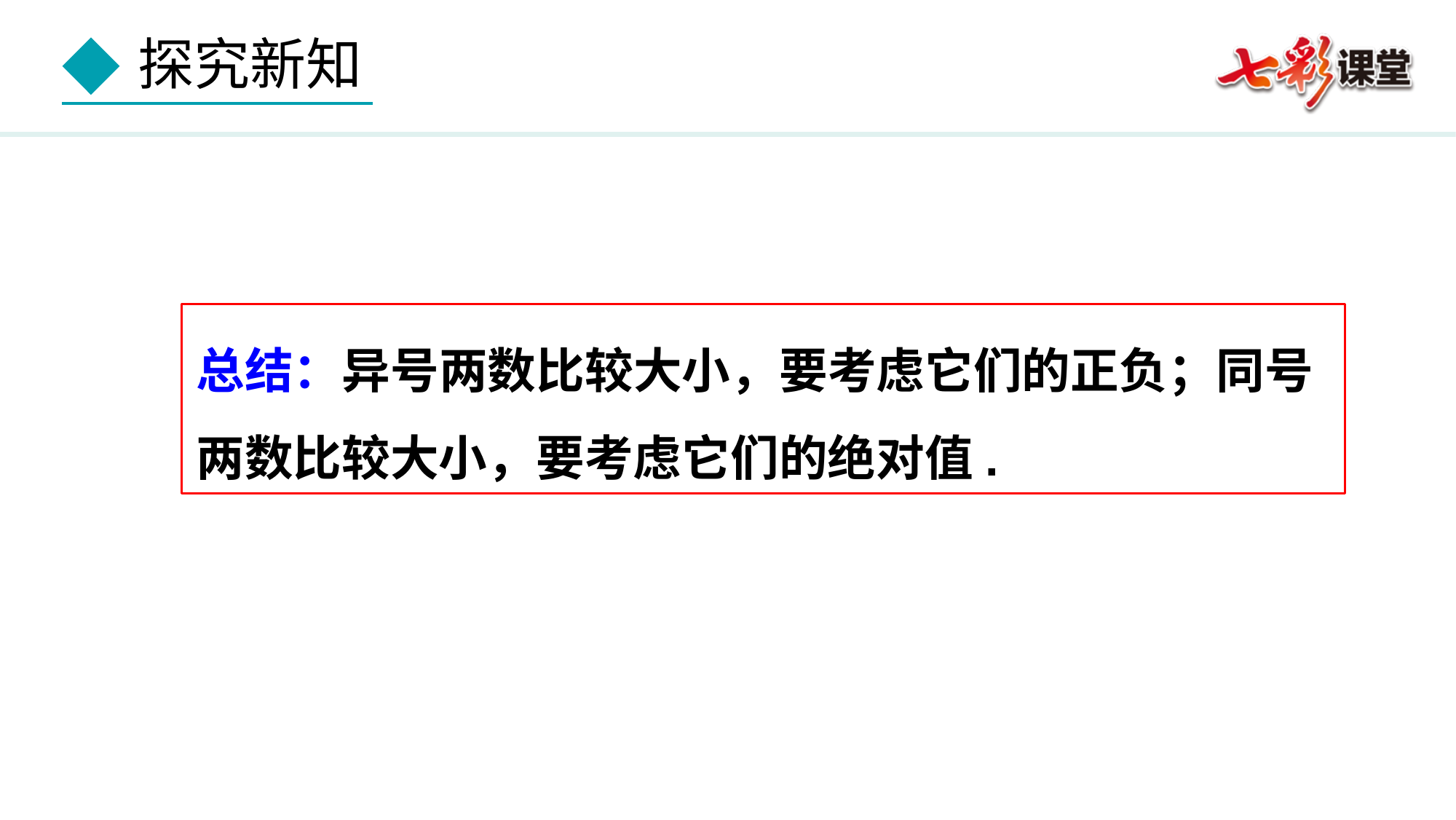

总结：异号两数比较大小，要考虑它们的正负；同号两数比较大小，要考虑它们的绝对值.